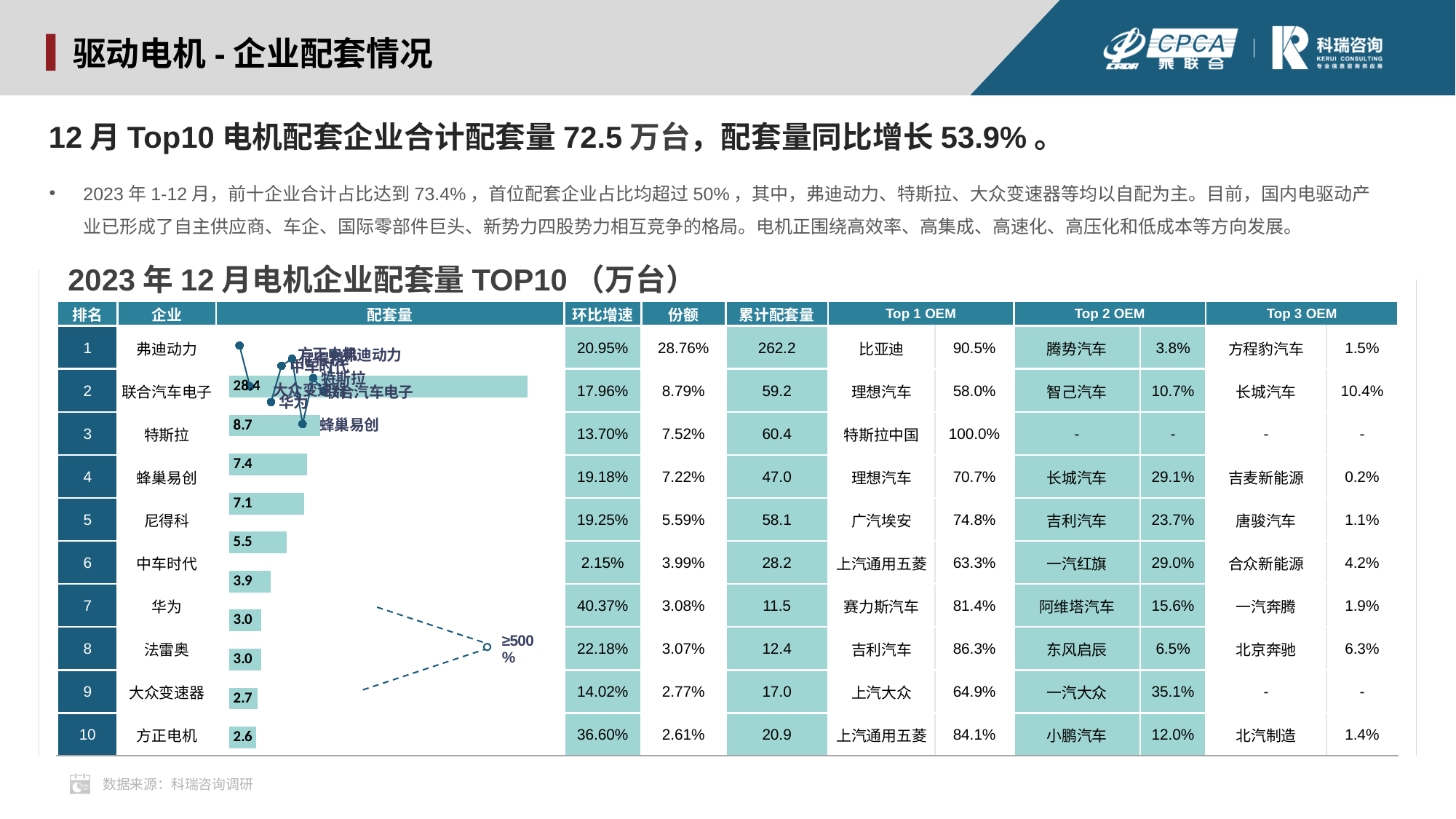

驱动电机-企业配套情况
12月Top10电机配套企业合计配套量72.5万台，配套量同比增长53.9%。
2023年1-12月，前十企业合计占比达到73.4%，首位配套企业占比均超过50%，其中，弗迪动力、特斯拉、大众变速器等均以自配为主。目前，国内电驱动产业已形成了自主供应商、车企、国际零部件巨头、新势力四股势力相互竞争的格局。电机正围绕高效率、高集成、高速化、高压化和低成本等方向发展。
2023年12月电机企业配套量TOP10（万台）

### Chart

| Category | 2023 | YoY |
|---|---|---|
| 弗迪动力 | 28.4151 | 10.0 |
| 联合汽车电子 | 8.6827 | 9.0 |
| 特斯拉 | 7.4264 | 8.0 |
| 蜂巢易创 | 7.1314 | 7.0 |
| 尼得科 | 5.5199 | 6.0 |
| 中车时代 | 3.9427 | 5.0 |
| 华为 | 3.038 | 4.0 |
| 法雷奥 | 3.0334 | 3.0 |
| 大众变速器 | 2.7406 | 2.0 |
| 方正电机 | 2.5817 | 1.0 |
| 排名 | 企业 | 配套量 | 环比增速 | 份额 | 累计配套量 | Top 1 OEM |  | Top 2 OEM |  | Top 3 OEM |  |
| --- | --- | --- | --- | --- | --- | --- | --- | --- | --- | --- | --- |
| 1 | 弗迪动力 |  | 20.95% | 28.76% | 262.2 | 比亚迪 | 90.5% | 腾势汽车 | 3.8% | 方程豹汽车 | 1.5% |
| 2 | 联合汽车电子 |  | 17.96% | 8.79% | 59.2 | 理想汽车 | 58.0% | 智己汽车 | 10.7% | 长城汽车 | 10.4% |
| 3 | 特斯拉 |  | 13.70% | 7.52% | 60.4 | 特斯拉中国 | 100.0% | - | - | - | - |
| 4 | 蜂巢易创 |  | 19.18% | 7.22% | 47.0 | 理想汽车 | 70.7% | 长城汽车 | 29.1% | 吉麦新能源 | 0.2% |
| 5 | 尼得科 |  | 19.25% | 5.59% | 58.1 | 广汽埃安 | 74.8% | 吉利汽车 | 23.7% | 唐骏汽车 | 1.1% |
| 6 | 中车时代 |  | 2.15% | 3.99% | 28.2 | 上汽通用五菱 | 63.3% | 一汽红旗 | 29.0% | 合众新能源 | 4.2% |
| 7 | 华为 |  | 40.37% | 3.08% | 11.5 | 赛力斯汽车 | 81.4% | 阿维塔汽车 | 15.6% | 一汽奔腾 | 1.9% |
| 8 | 法雷奥 |  | 22.18% | 3.07% | 12.4 | 吉利汽车 | 86.3% | 东风启辰 | 6.5% | 北京奔驰 | 6.3% |
| 9 | 大众变速器 |  | 14.02% | 2.77% | 17.0 | 上汽大众 | 64.9% | 一汽大众 | 35.1% | - | - |
| 10 | 方正电机 |  | 36.60% | 2.61% | 20.9 | 上汽通用五菱 | 84.1% | 小鹏汽车 | 12.0% | 北汽制造 | 1.4% |

数据来源：科瑞咨询调研